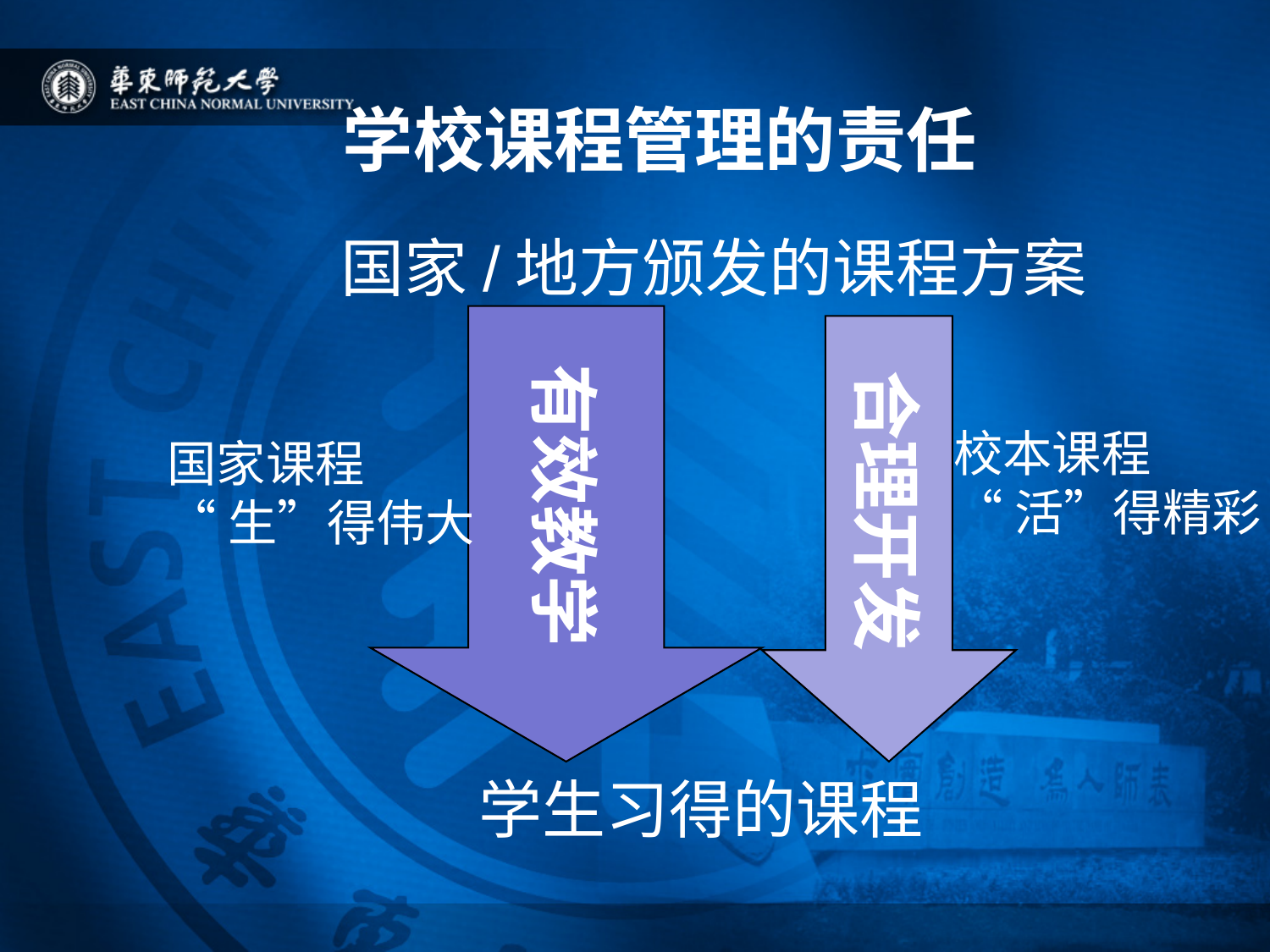

学校课程管理的责任
国家/地方颁发的课程方案
有效教学
合理开发
校本课程
“活”得精彩
国家课程
“生”得伟大
学生习得的课程